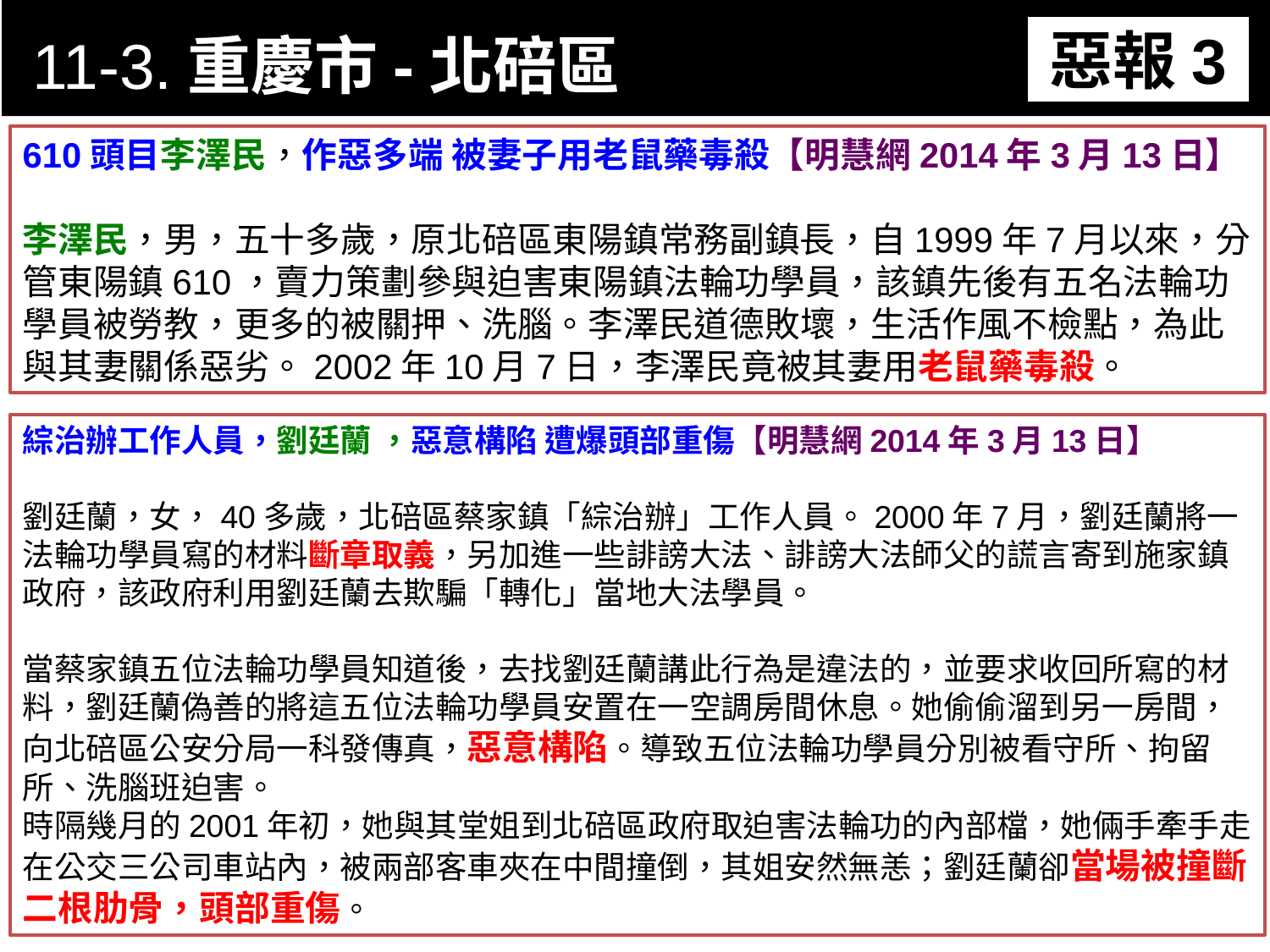

11-3.重慶市-北碚區
惡報3
11-3. XX市官員惡報實例
610頭目李澤民，作惡多端 被妻子用老鼠藥毒殺【明慧網2014年3月13日】

李澤民，男，五十多歲，原北碚區東陽鎮常務副鎮長，自1999年7月以來，分管東陽鎮610，賣力策劃參與迫害東陽鎮法輪功學員，該鎮先後有五名法輪功學員被勞教，更多的被關押、洗腦。李澤民道德敗壞，生活作風不檢點，為此與其妻關係惡劣。2002年10月7日，李澤民竟被其妻用老鼠藥毒殺。
綜治辦工作人員，劉廷蘭 ，惡意構陷 遭爆頭部重傷【明慧網2014年3月13日】

劉廷蘭，女，40多歲，北碚區蔡家鎮「綜治辦」工作人員。2000年7月，劉廷蘭將一法輪功學員寫的材料斷章取義，另加進一些誹謗大法、誹謗大法師父的謊言寄到施家鎮政府，該政府利用劉廷蘭去欺騙「轉化」當地大法學員。

當蔡家鎮五位法輪功學員知道後，去找劉廷蘭講此行為是違法的，並要求收回所寫的材料，劉廷蘭偽善的將這五位法輪功學員安置在一空調房間休息。她偷偷溜到另一房間，向北碚區公安分局一科發傳真，惡意構陷。導致五位法輪功學員分別被看守所、拘留所、洗腦班迫害。
時隔幾月的2001年初，她與其堂姐到北碚區政府取迫害法輪功的內部檔，她倆手牽手走在公交三公司車站內，被兩部客車夾在中間撞倒，其姐安然無恙；劉廷蘭卻當場被撞斷二根肋骨，頭部重傷。